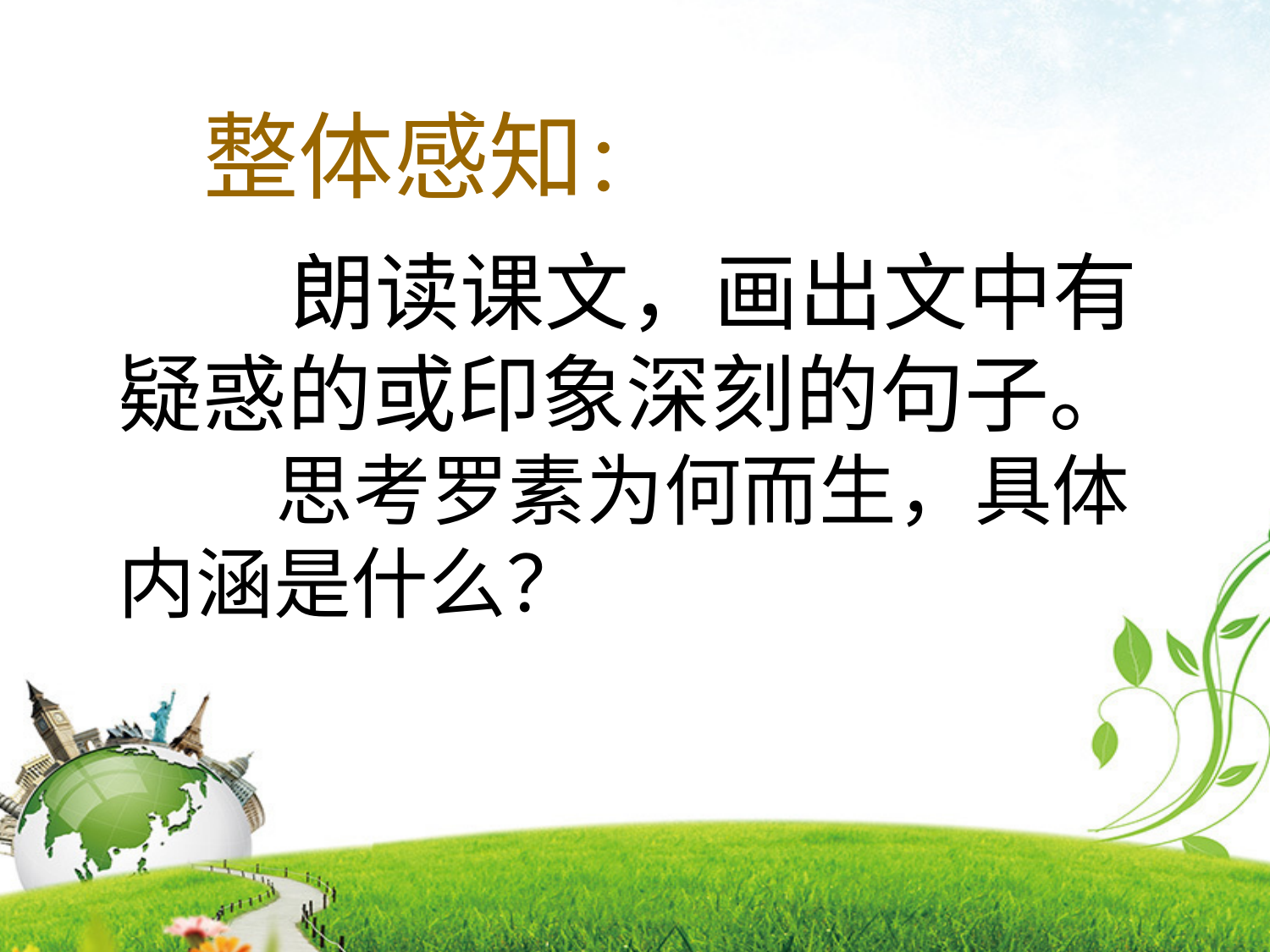

# 整体感知：
        朗读课文，画出文中有疑惑的或印象深刻的句子。
        思考罗素为何而生，具体内涵是什么？